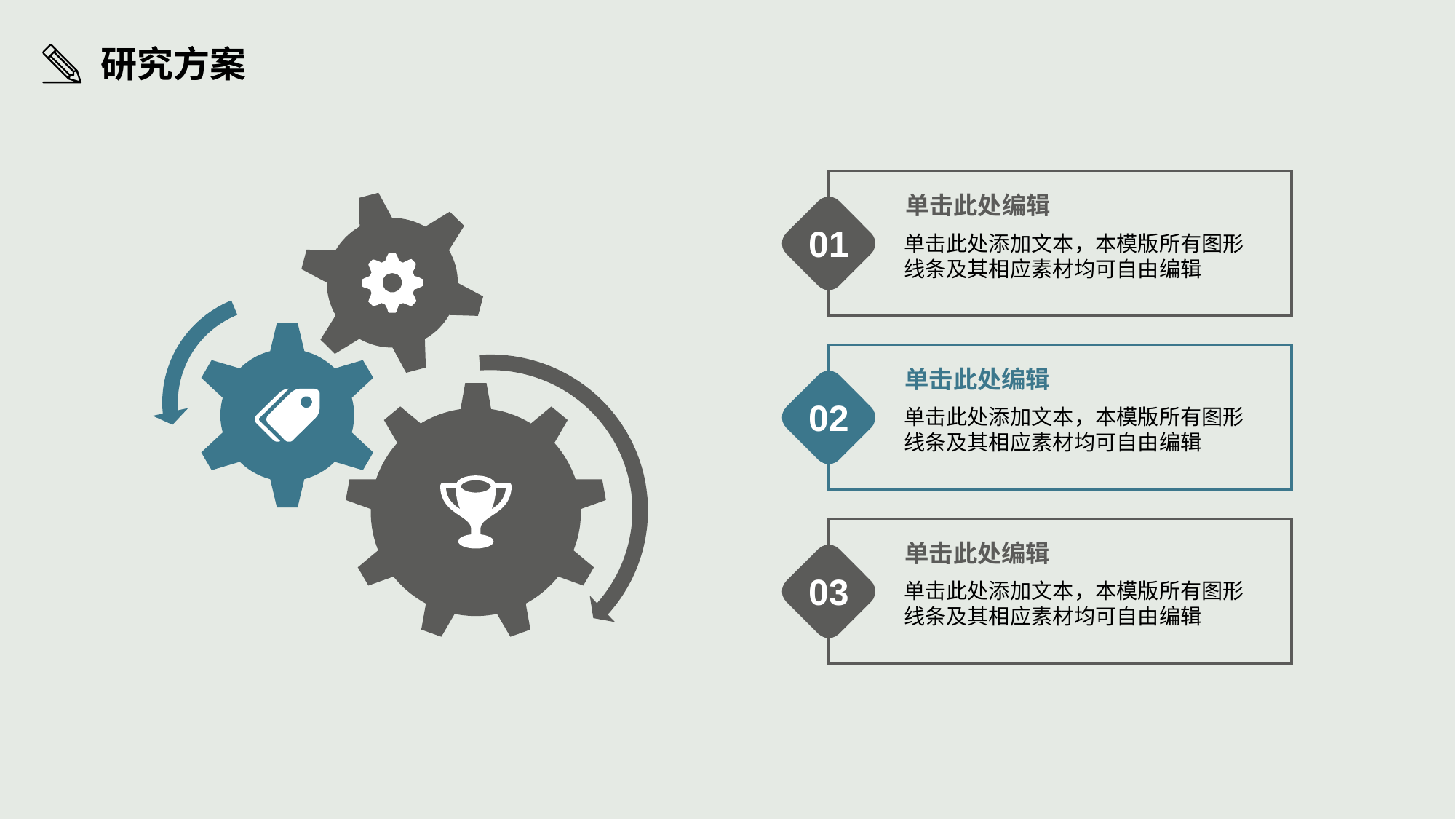

研究方案

单击此处编辑
单击此处添加文本，本模版所有图形线条及其相应素材均可自由编辑

01

单击此处编辑
单击此处添加文本，本模版所有图形线条及其相应素材均可自由编辑

02

单击此处编辑
单击此处添加文本，本模版所有图形线条及其相应素材均可自由编辑

03